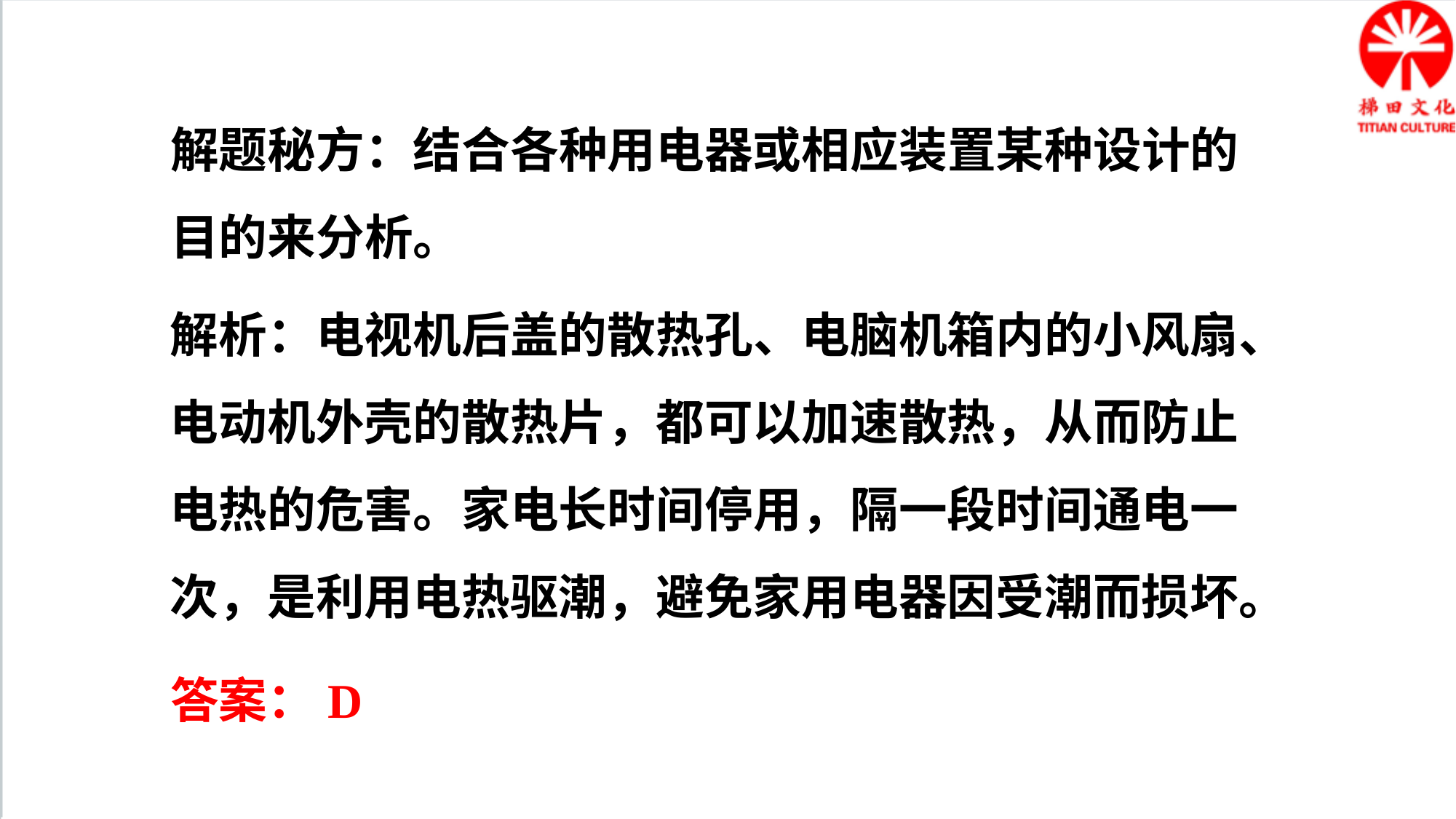

解题秘方：结合各种用电器或相应装置某种设计的目的来分析。
解析：电视机后盖的散热孔、电脑机箱内的小风扇、电动机外壳的散热片，都可以加速散热，从而防止电热的危害。家电长时间停用，隔一段时间通电一次，是利用电热驱潮，避免家用电器因受潮而损坏。
答案：D